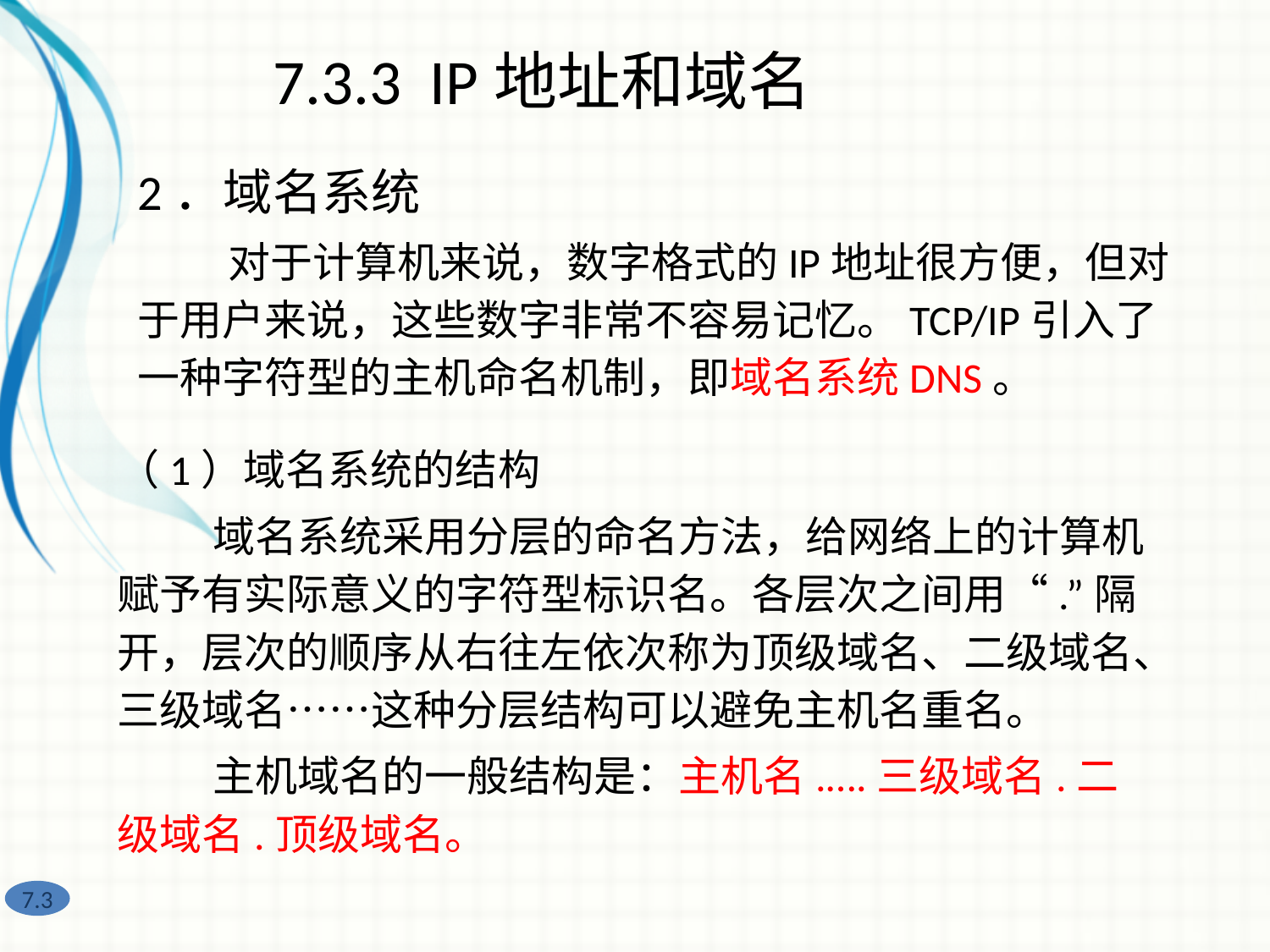

7.3.3  IP地址和域名
2．域名系统
    　对于计算机来说，数字格式的IP地址很方便，但对于用户来说，这些数字非常不容易记忆。TCP/IP引入了一种字符型的主机命名机制，即域名系统DNS。
（1）域名系统的结构
         域名系统采用分层的命名方法，给网络上的计算机赋予有实际意义的字符型标识名。各层次之间用“.”隔开，层次的顺序从右往左依次称为顶级域名、二级域名、三级域名……这种分层结构可以避免主机名重名。
         主机域名的一般结构是：主机名.….三级域名.二级域名.顶级域名。